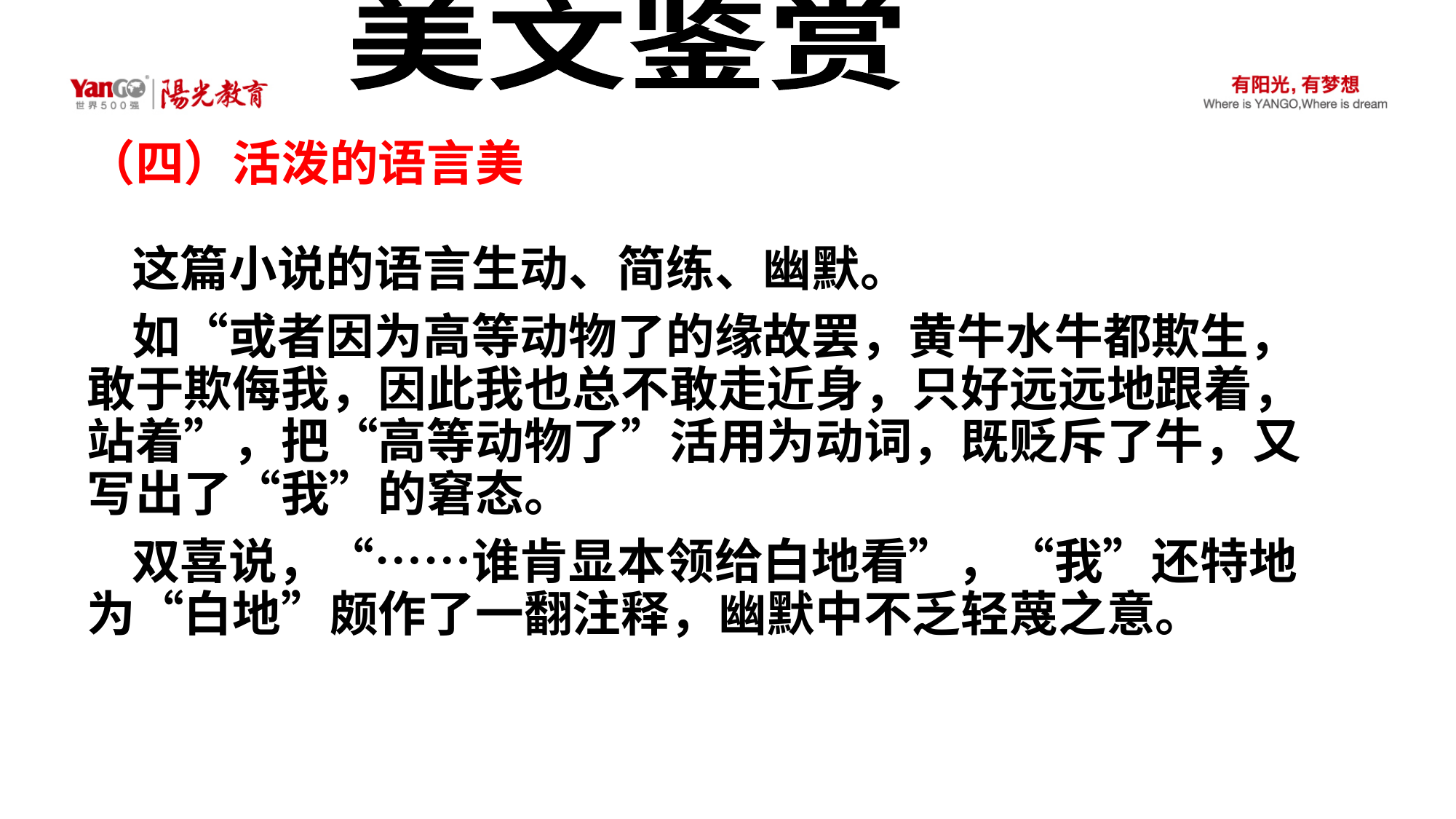

美文鉴赏
（四）活泼的语言美

   这篇小说的语言生动、简练、幽默。
   如“或者因为高等动物了的缘故罢，黄牛水牛都欺生，敢于欺侮我，因此我也总不敢走近身，只好远远地跟着，站着”，把“高等动物了”活用为动词，既贬斥了牛，又写出了“我”的窘态。
   双喜说，“……谁肯显本领给白地看”，“我”还特地为“白地”颇作了一翻注释，幽默中不乏轻蔑之意。